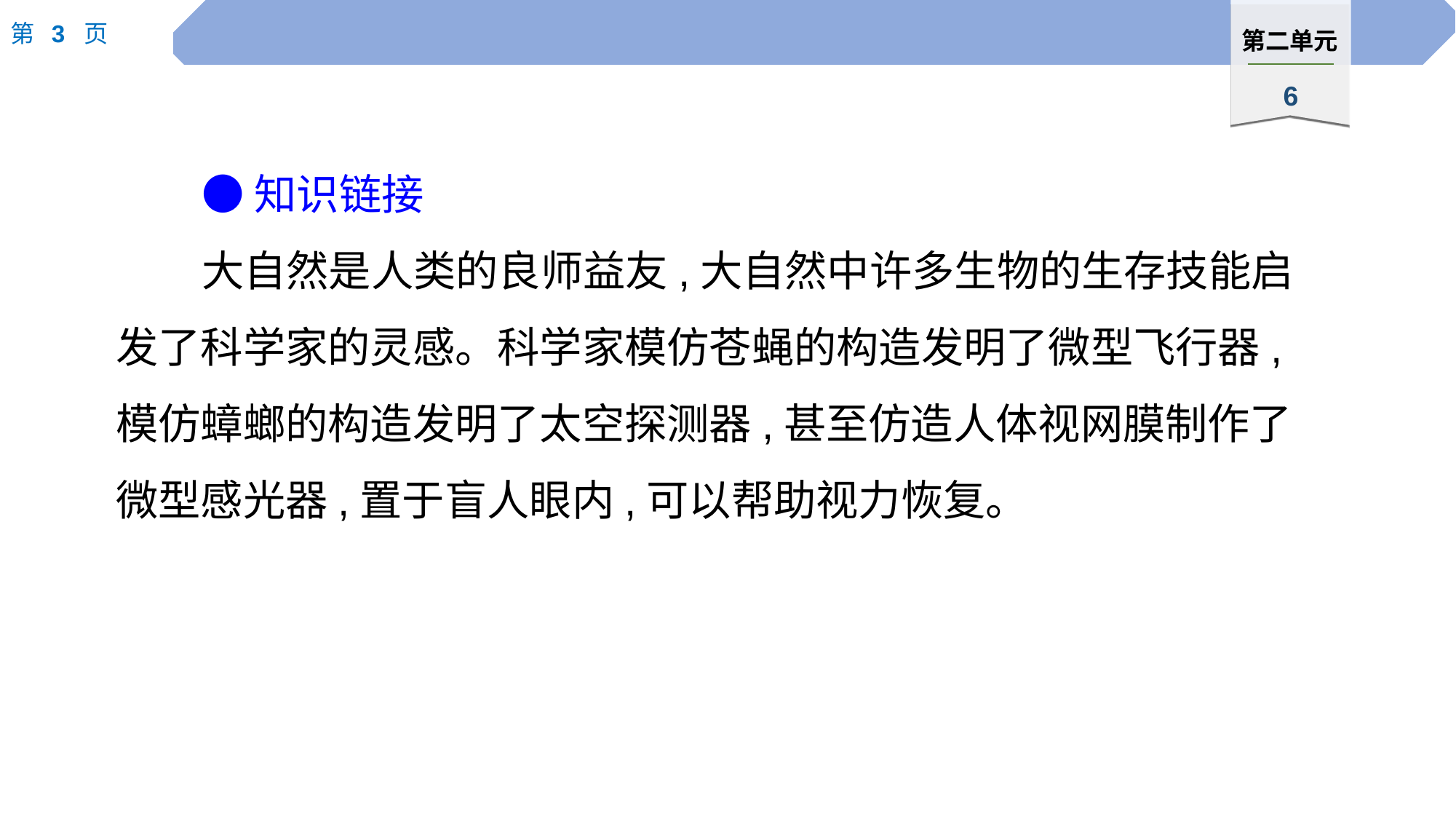

●知识链接
大自然是人类的良师益友,大自然中许多生物的生存技能启发了科学家的灵感。科学家模仿苍蝇的构造发明了微型飞行器,模仿蟑螂的构造发明了太空探测器,甚至仿造人体视网膜制作了微型感光器,置于盲人眼内,可以帮助视力恢复。